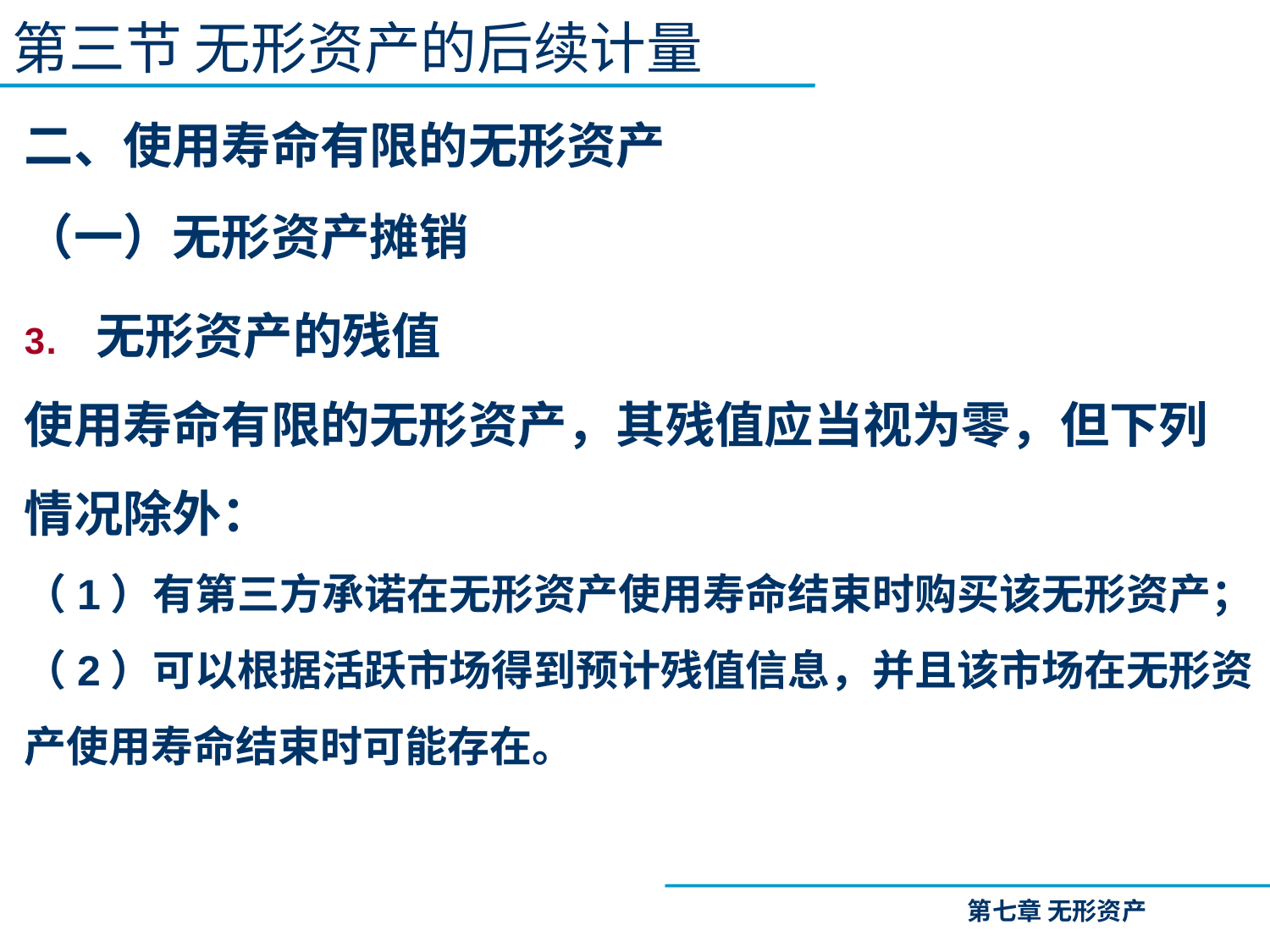

第三节 无形资产的后续计量
二、使用寿命有限的无形资产
（一）无形资产摊销
无形资产的残值
使用寿命有限的无形资产，其残值应当视为零，但下列情况除外：
（1）有第三方承诺在无形资产使用寿命结束时购买该无形资产；
（2）可以根据活跃市场得到预计残值信息，并且该市场在无形资产使用寿命结束时可能存在。